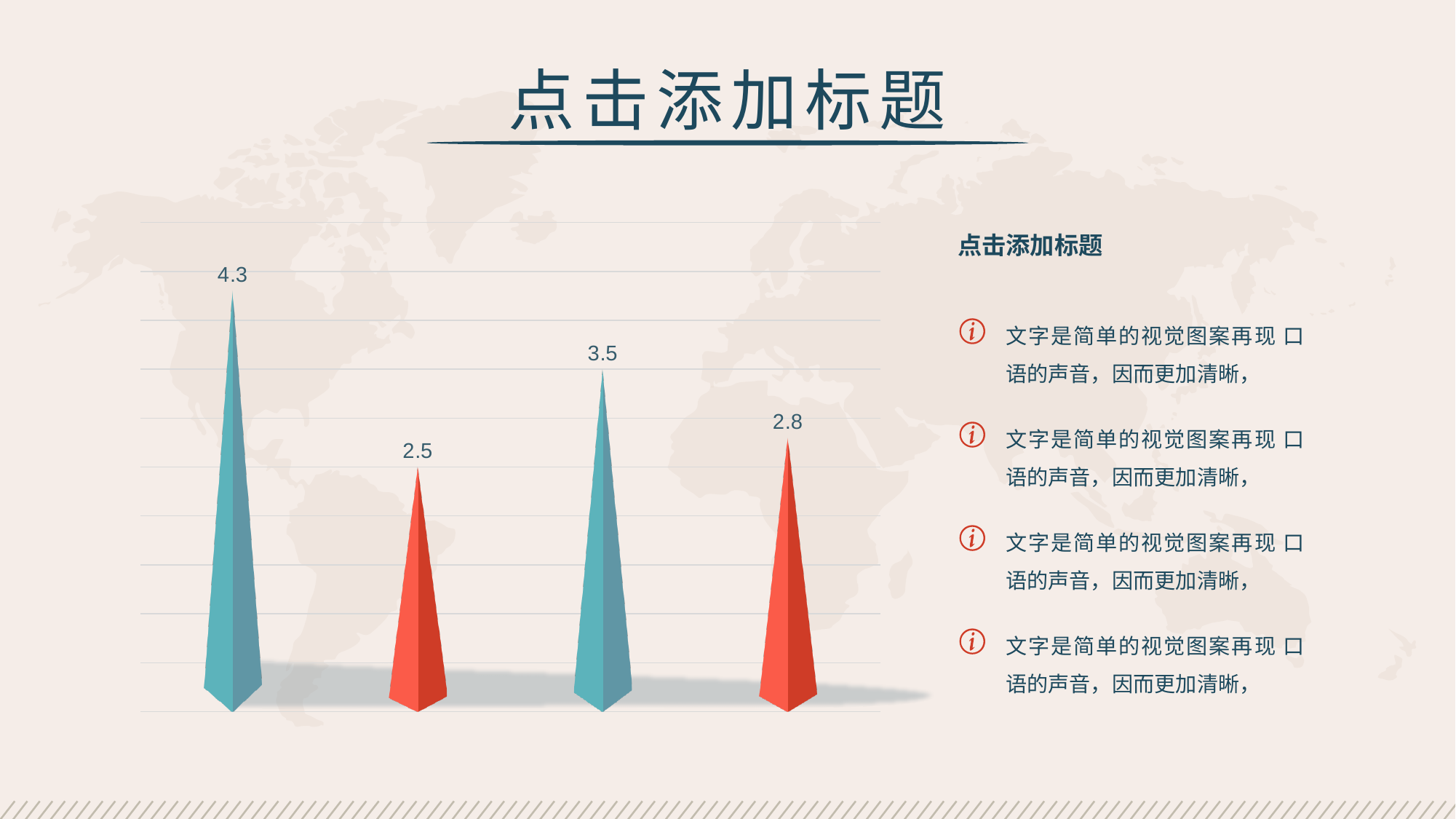

点击添加标题

点击添加标题

### Chart

| Category | 系列 1 |
|---|---|
| 类别 1 | 4.3 |
| 类别 2 | 2.5 |
| 类别 3 | 3.5 |
| 类别 4 | 2.8 |
文字是简单的视觉图案再现 口语的声音，因而更加清晰，

文字是简单的视觉图案再现 口语的声音，因而更加清晰，

文字是简单的视觉图案再现 口语的声音，因而更加清晰，

文字是简单的视觉图案再现 口语的声音，因而更加清晰，